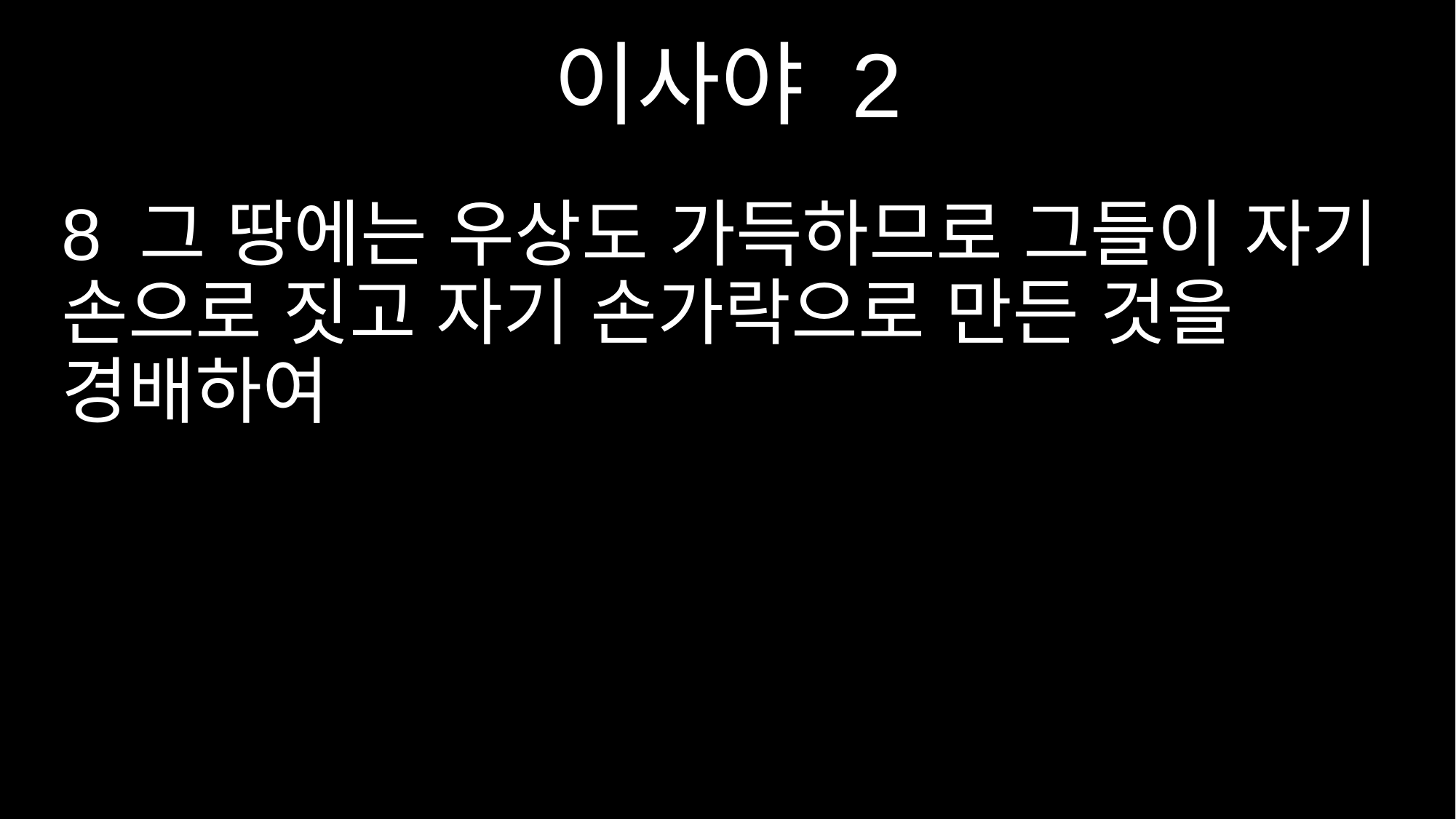

이사야 2
8 그 땅에는 우상도 가득하므로 그들이 자기 손으로 짓고 자기 손가락으로 만든 것을 경배하여